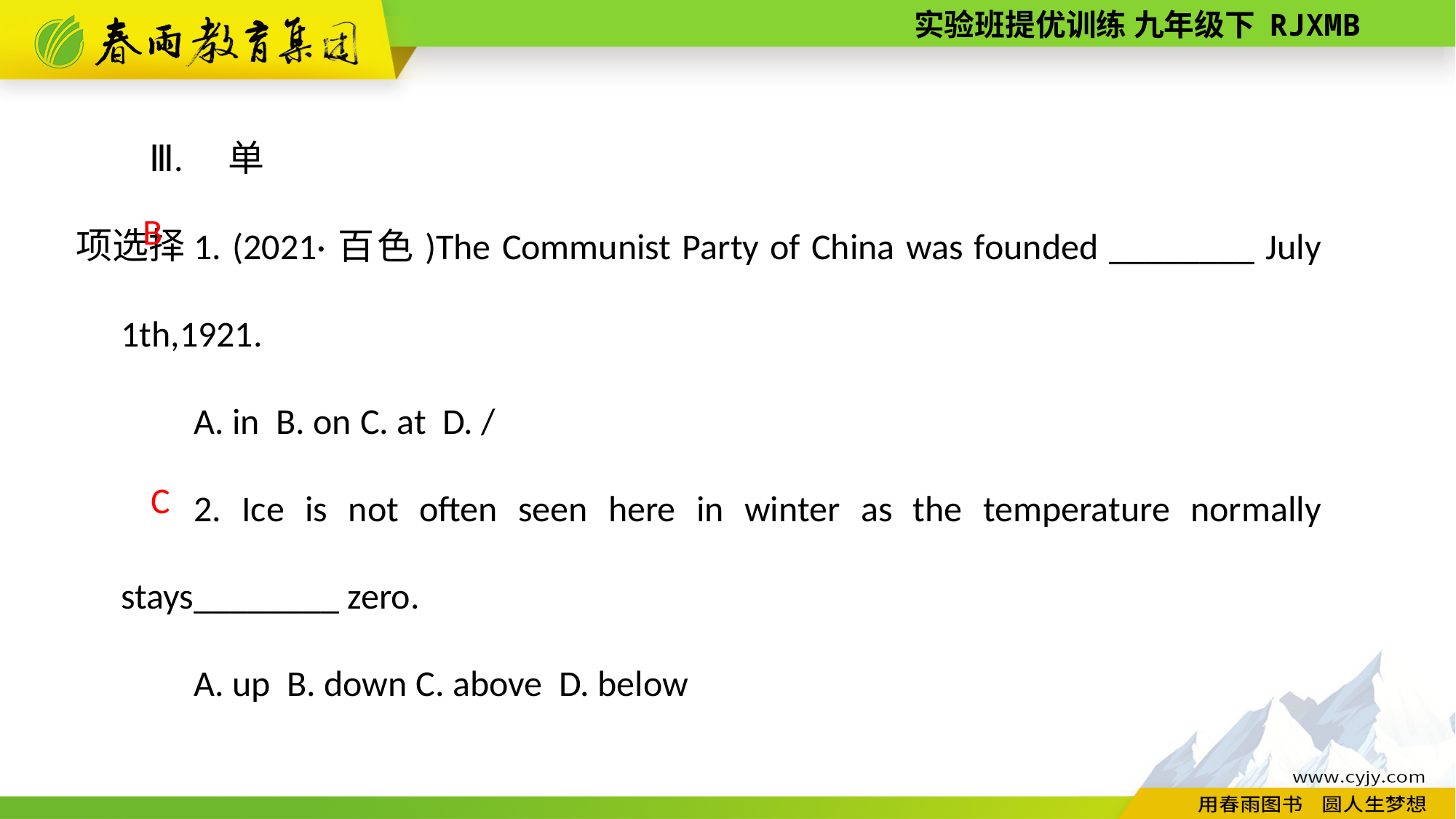

Ⅲ. 单项选择
1. (2021·百色)The Communist Party of China was founded ________ July 1th,1921.
A. in  B. on  C. at  D. /
2. Ice is not often seen here in winter as the temperature normally stays________ zero.
A. up  B. down  C. above  D. below
B
C